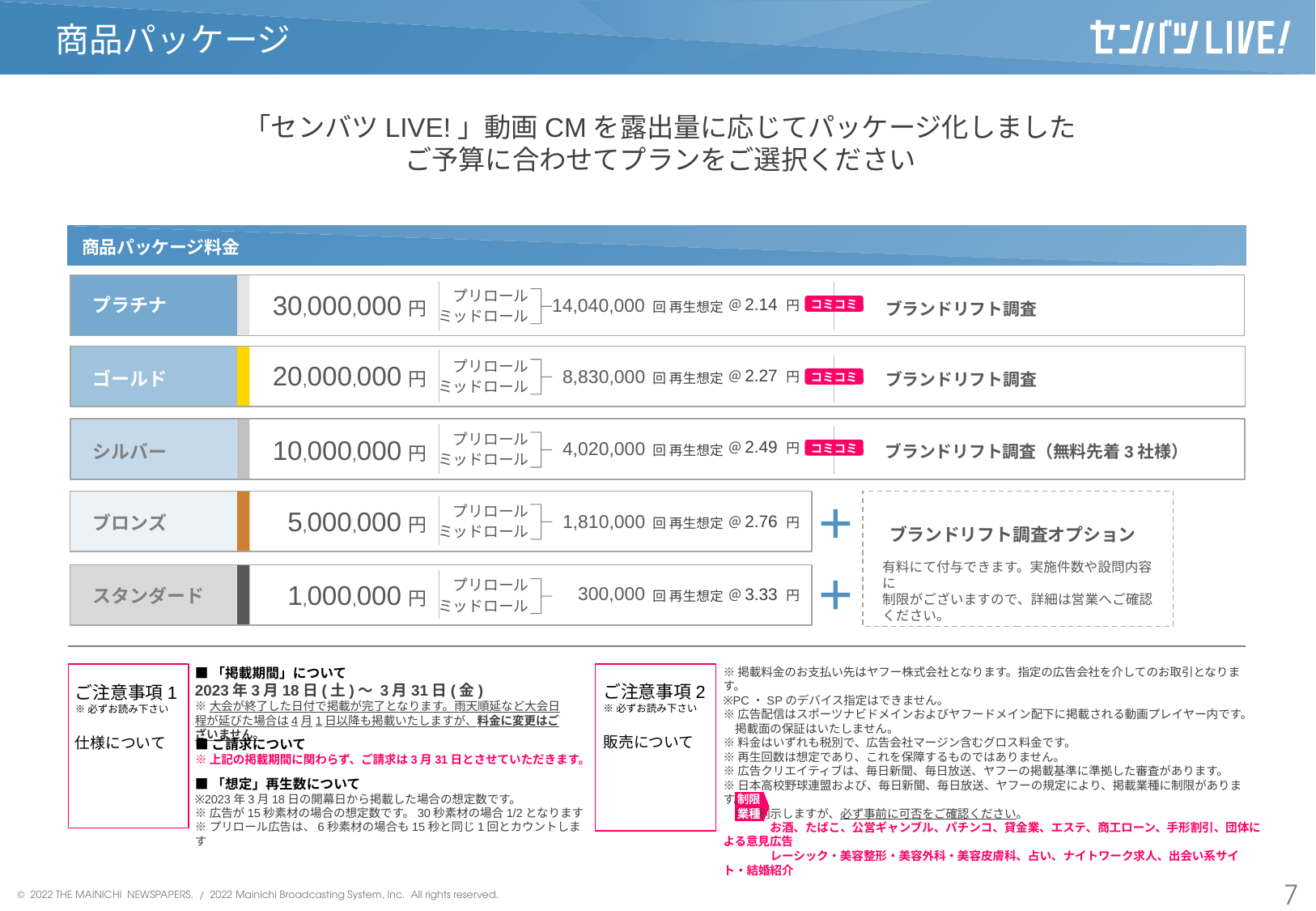

商品パッケージ
「センバツLIVE!」動画CMを露出量に応じてパッケージ化しました
ご予算に合わせてプランをご選択ください

商品パッケージ料金

プリロール

ミッドロール
30,000,000円
14,040,000
プラチナ
＠2.14 円
コミコミ

回 再生想定
ブランドリフト調査

プリロール

ミッドロール
20,000,000円
8,830,000
＠2.27 円
ゴールド
ブランドリフト調査
コミコミ

回 再生想定

プリロール

ミッドロール
10,000,000円
＠2.49 円
4,020,000
シルバー
コミコミ

ブランドリフト調査（無料先着3社様）
回 再生想定

プリロール

ミッドロール
  5,000,000円
1,810,000
＠2.76 円
ブロンズ
回 再生想定

ブランドリフト調査オプション
有料にて付与できます。実施件数や設問内容に
制限がございますので、詳細は営業へご確認ください。

プリロール

ミッドロール
  1,000,000円
300,000
＠3.33 円
スタンダード

回 再生想定
■「掲載期間」について
2023年3月18日(土)～ 3月31日(金)
※大会が終了した日付で掲載が完了となります。雨天順延など大会日程が延びた場合は4月1日以降も掲載いたしますが、料金に変更はございません。
※掲載料金のお支払い先はヤフー株式会社となります。指定の広告会社を介してのお取引となります。
※PC・SPのデバイス指定はできません。
※広告配信はスポーツナビドメインおよびヤフードメイン配下に掲載される動画プレイヤー内です。
　掲載面の保証はいたしません。
※料金はいずれも税別で、広告会社マージン含むグロス料金です。
※再生回数は想定であり、これを保障するものではありません。
※広告クリエイティブは、毎日新聞、毎日放送、ヤフーの掲載基準に準拠した審査があります。
※日本高校野球連盟および、毎日新聞、毎日放送、ヤフーの規定により、掲載業種に制限があります。
　以下例示しますが、必ず事前に可否をご確認ください。
　　　　お酒、たばこ、公営ギャンブル、パチンコ、貸金業、エステ、商工ローン、手形割引、団体による意見広告
　　　　レーシック・美容整形・美容外科・美容皮膚科、占い、ナイトワーク求人、出会い系サイト・結婚紹介

ご注意事項2
※必ずお読み下さい

販売について
ご注意事項1
※必ずお読み下さい

仕様について
■ご請求について
※上記の掲載期間に関わらず、ご請求は3月31日とさせていただきます。
■「想定」再生数について
※2023年3月18日の開幕日から掲載した場合の想定数です。
※広告が15秒素材の場合の想定数です。30秒素材の場合1/2となります
※プリロール広告は、6秒素材の場合も15秒と同じ1回とカウントします
制限
業種